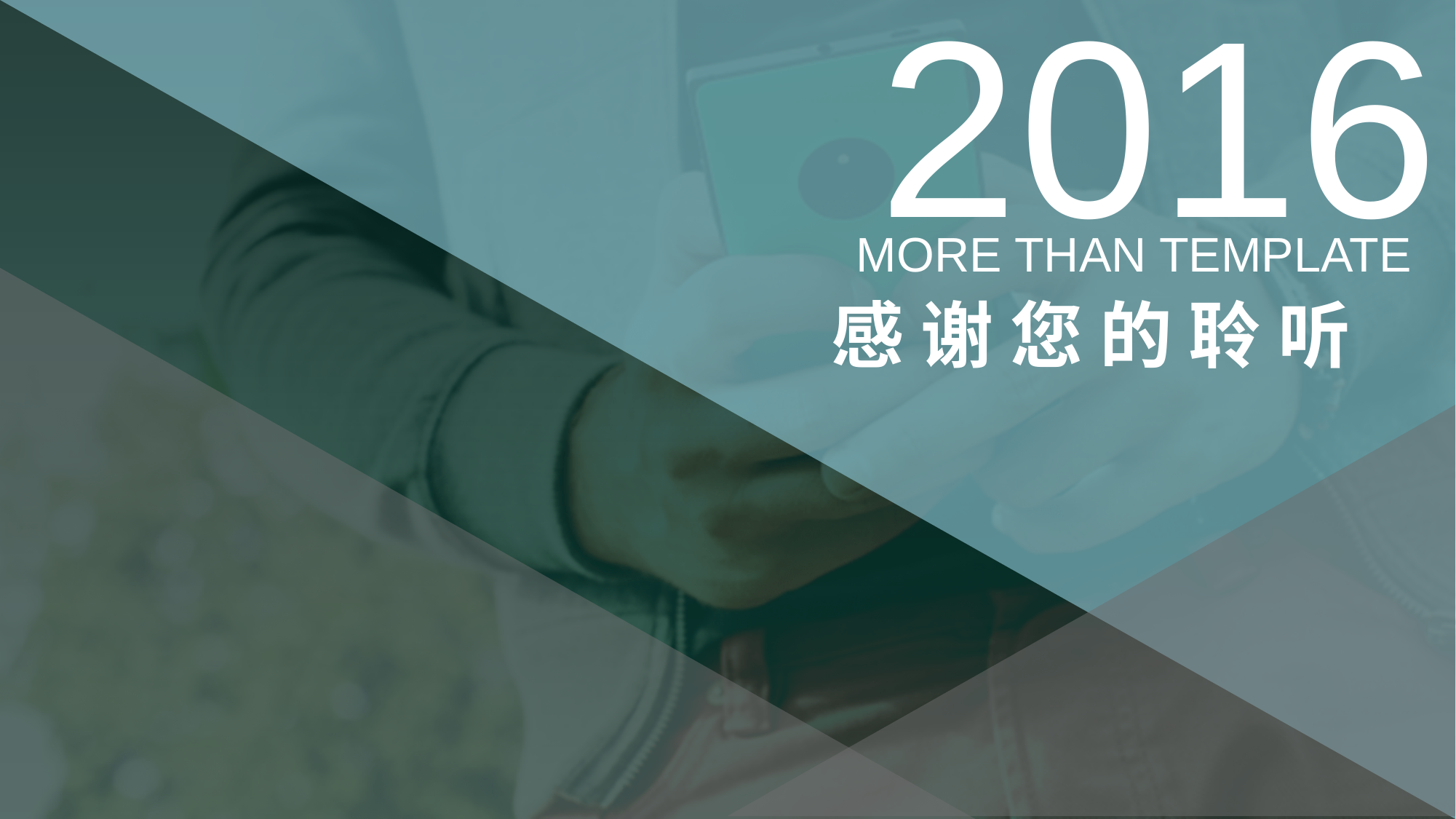

2016
MORE THAN TEMPLATE

感 谢 您 的 聆 听